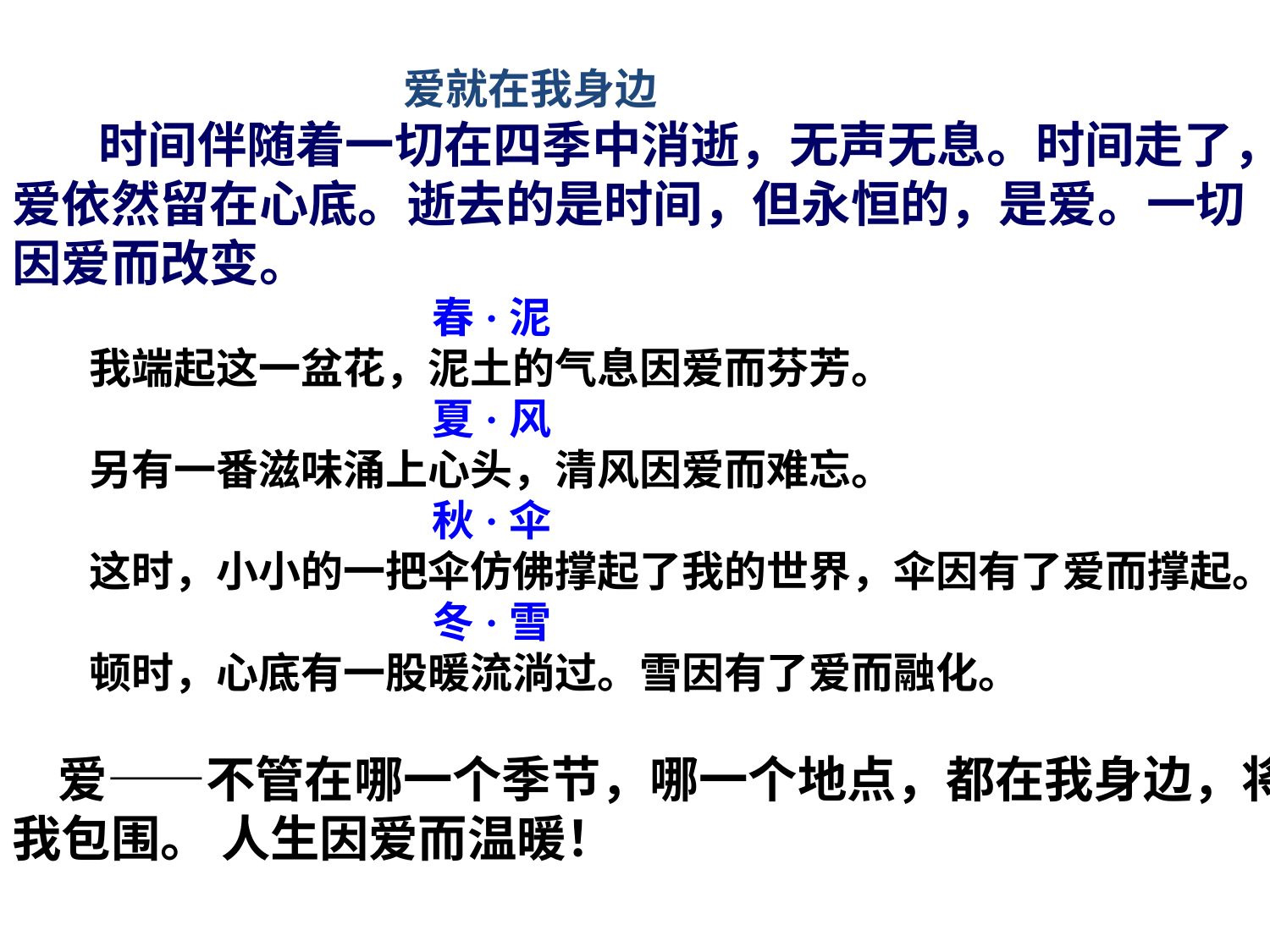

爱就在我身边
        时间伴随着一切在四季中消逝，无声无息。时间走了，爱依然留在心底。逝去的是时间，但永恒的，是爱。一切因爱而改变。
                                           春·泥
       我端起这一盆花，泥土的气息因爱而芬芳。
                                           夏·风
       另有一番滋味涌上心头，清风因爱而难忘。
                                           秋·伞
       这时，小小的一把伞仿佛撑起了我的世界，伞因有了爱而撑起。
                                           冬·雪
       顿时，心底有一股暖流淌过。雪因有了爱而融化。

   爱——不管在哪一个季节，哪一个地点，都在我身边，将我包围。 人生因爱而温暖！